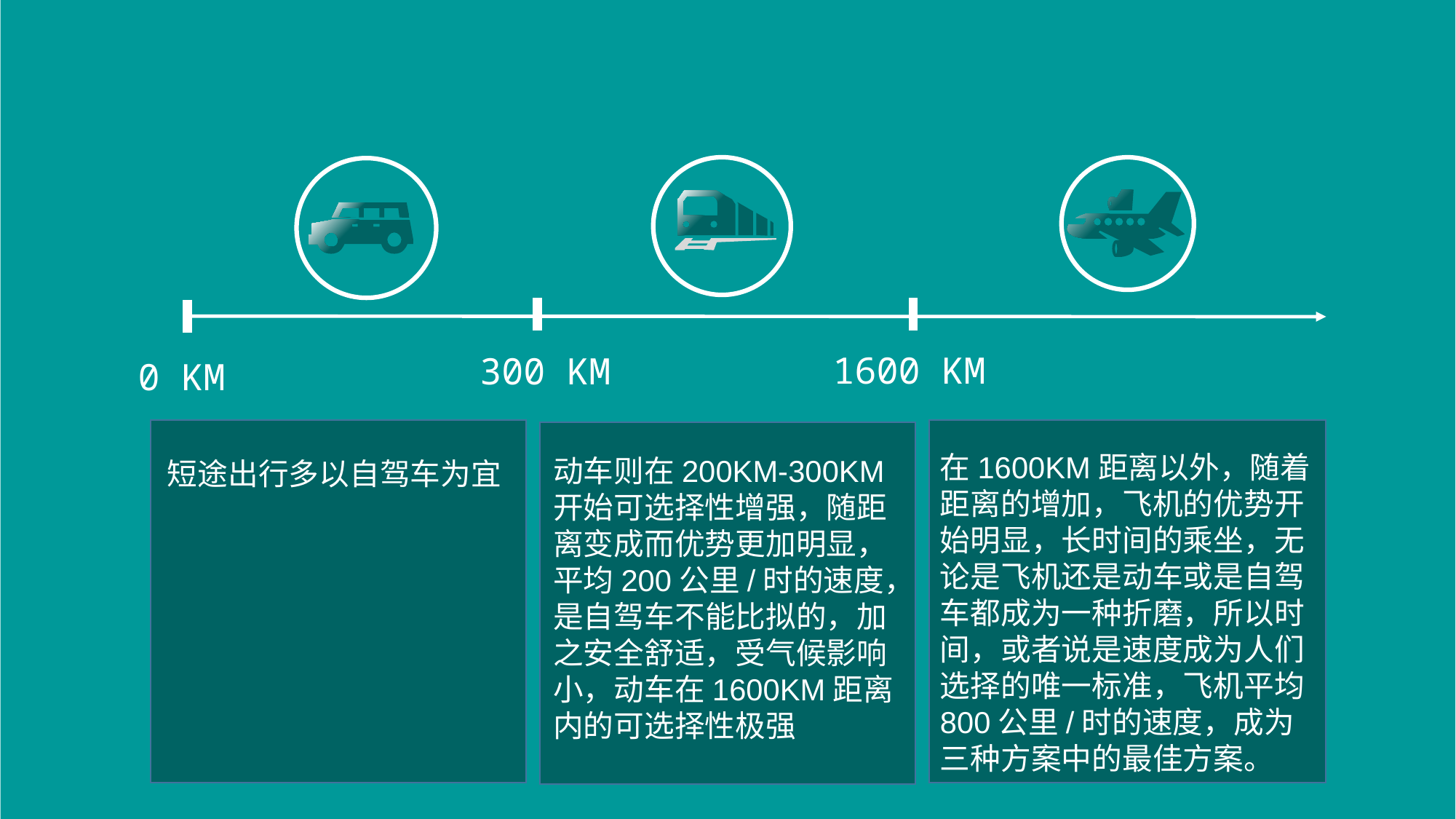

1600 KM
300 KM
0 KM

在1600KM距离以外，随着距离的增加，飞机的优势开始明显，长时间的乘坐，无论是飞机还是动车或是自驾车都成为一种折磨，所以时间，或者说是速度成为人们选择的唯一标准，飞机平均800公里/时的速度，成为三种方案中的最佳方案。
动车则在200KM-300KM开始可选择性增强，随距离变成而优势更加明显，平均200公里/时的速度，是自驾车不能比拟的，加之安全舒适，受气候影响小，动车在1600KM距离内的可选择性极强
短途出行多以自驾车为宜